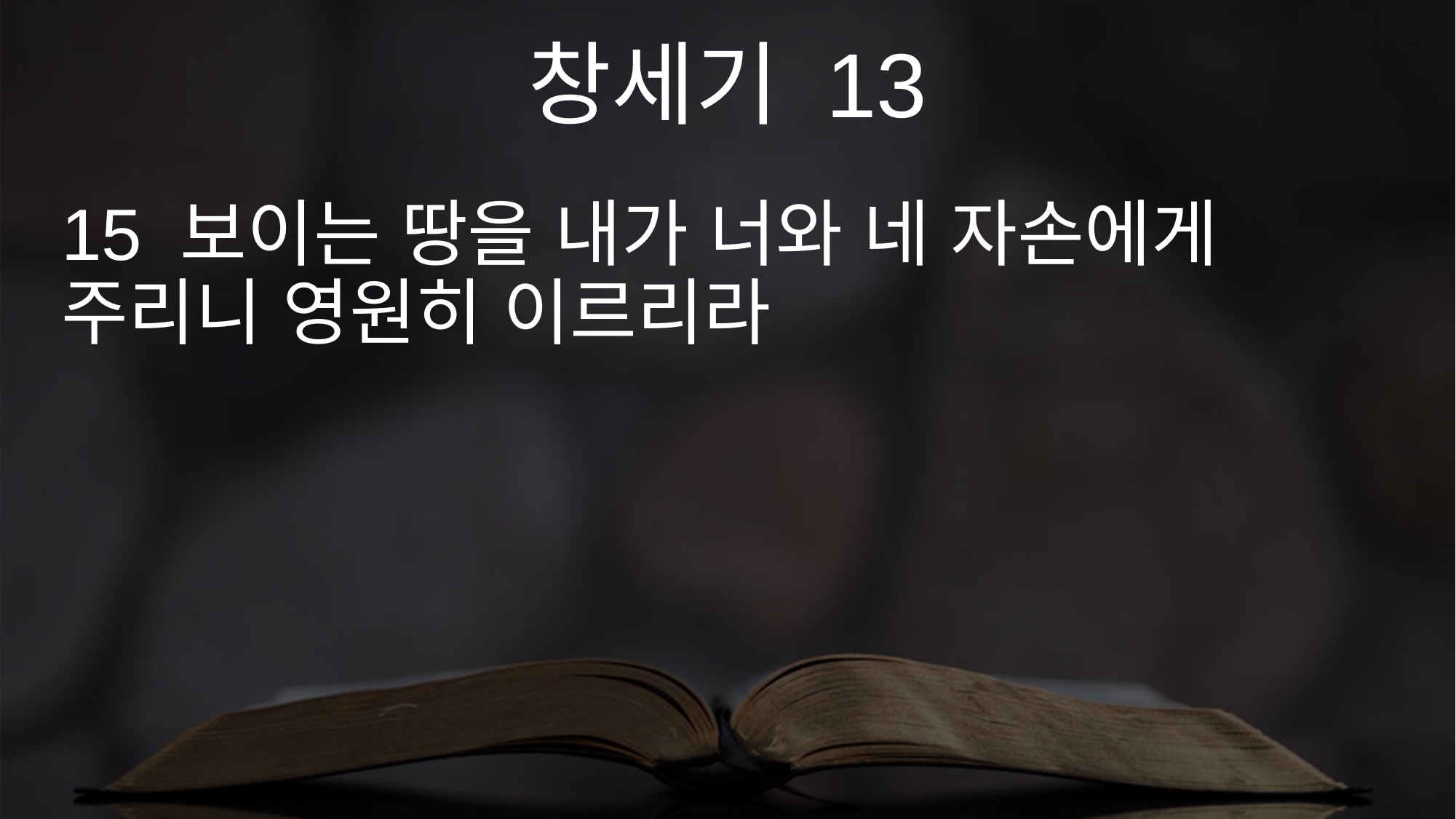

창세기 13
15 보이는 땅을 내가 너와 네 자손에게 주리니 영원히 이르리라